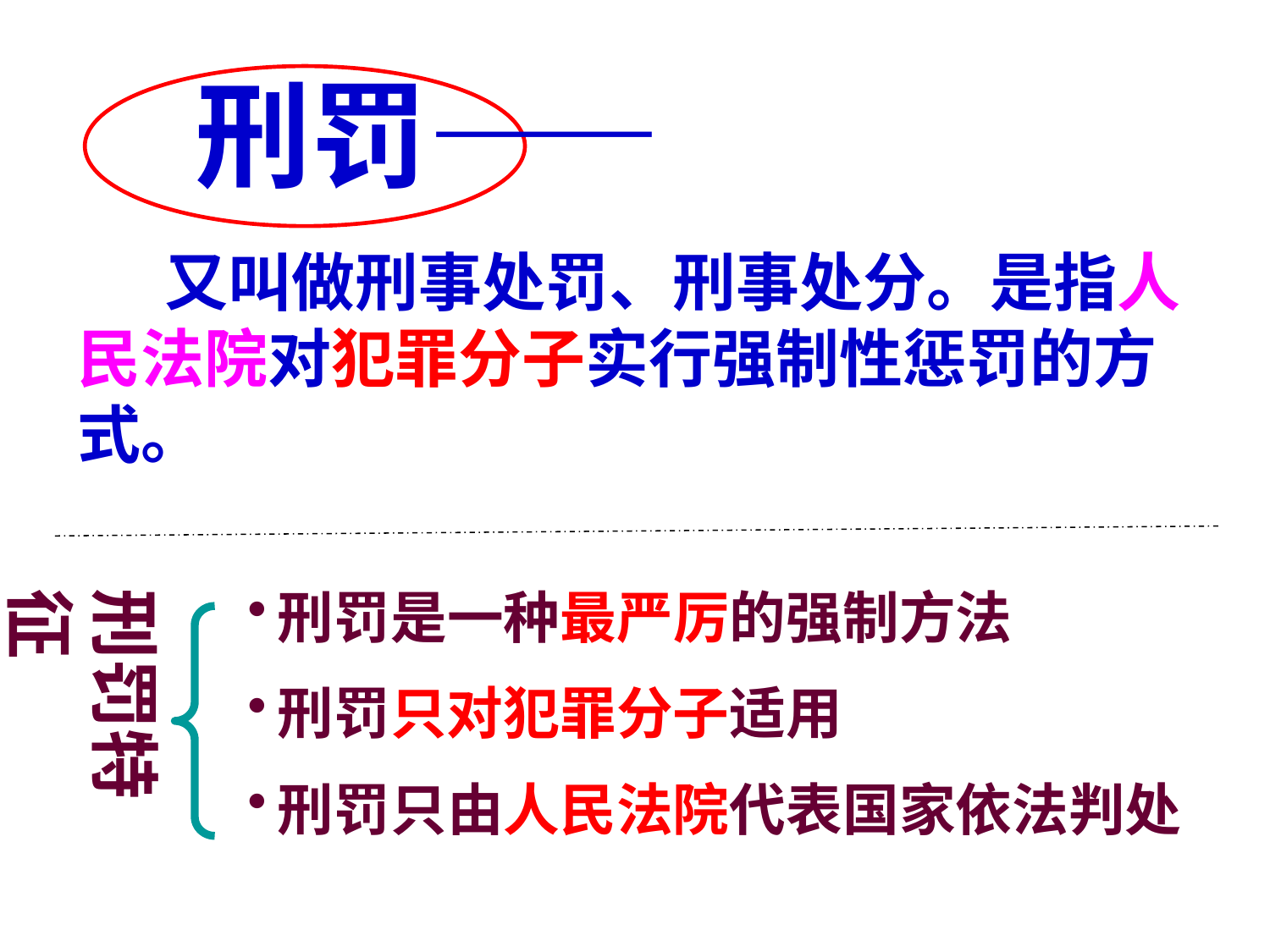

# 刑罚——

     又叫做刑事处罚、刑事处分。是指人民法院对犯罪分子实行强制性惩罚的方式。

刑罚特征
刑罚是一种最严厉的强制方法
刑罚只对犯罪分子适用
刑罚只由人民法院代表国家依法判处